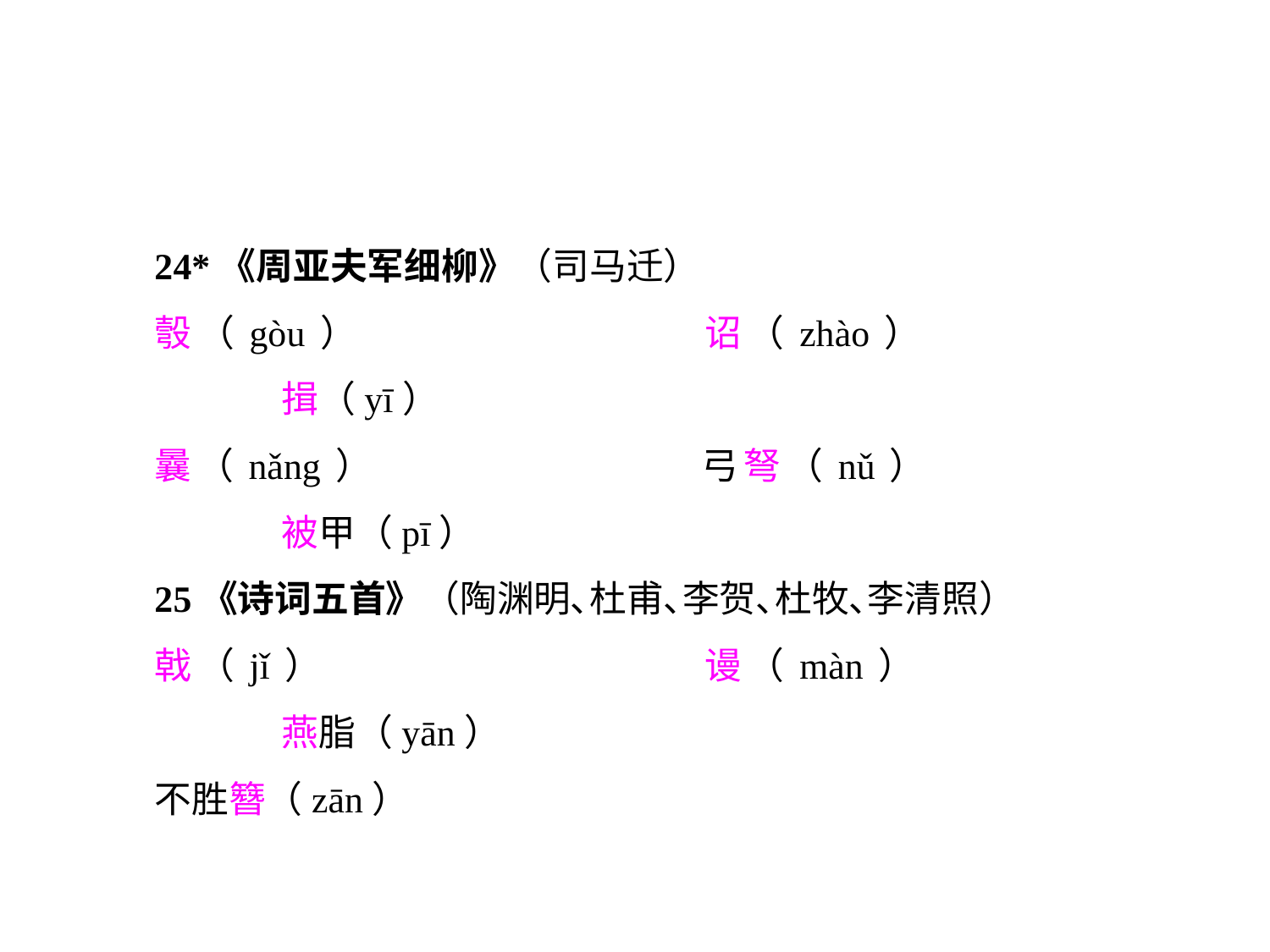

24*《周亚夫军细柳》（司马迁）
彀（gòu）			诏（zhào）			揖（yī）
曩（nǎng）			弓弩（nǔ）			被甲（pī）
25《诗词五首》（陶渊明､杜甫､李贺､杜牧､李清照）
戟（jǐ）			谩（màn）			燕脂（yān）
不胜簪（zān）